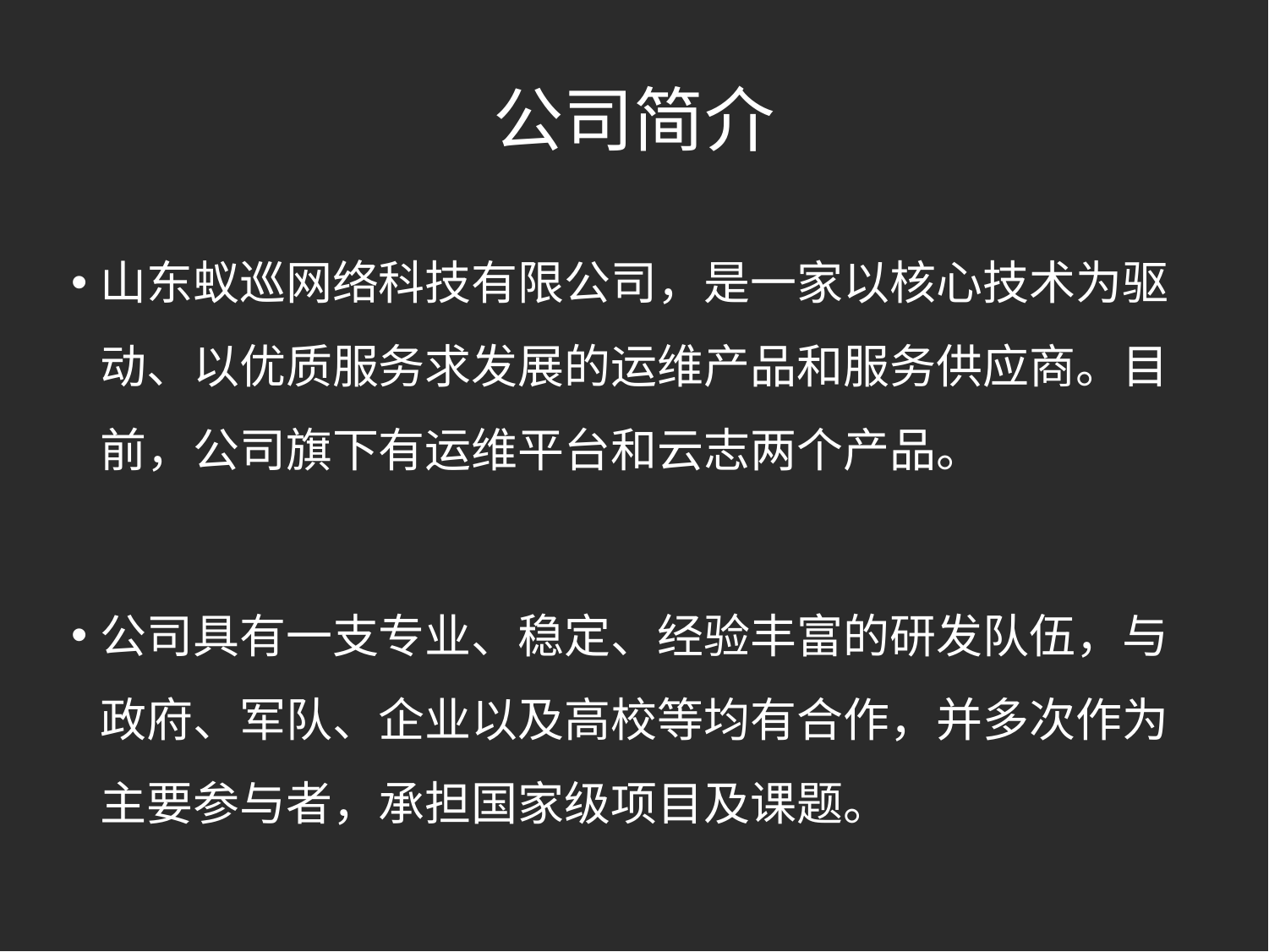

# 公司简介
山东蚁巡网络科技有限公司，是一家以核心技术为驱动、以优质服务求发展的运维产品和服务供应商。目前，公司旗下有运维平台和云志两个产品。

公司具有一支专业、稳定、经验丰富的研发队伍，与政府、军队、企业以及高校等均有合作，并多次作为主要参与者，承担国家级项目及课题。